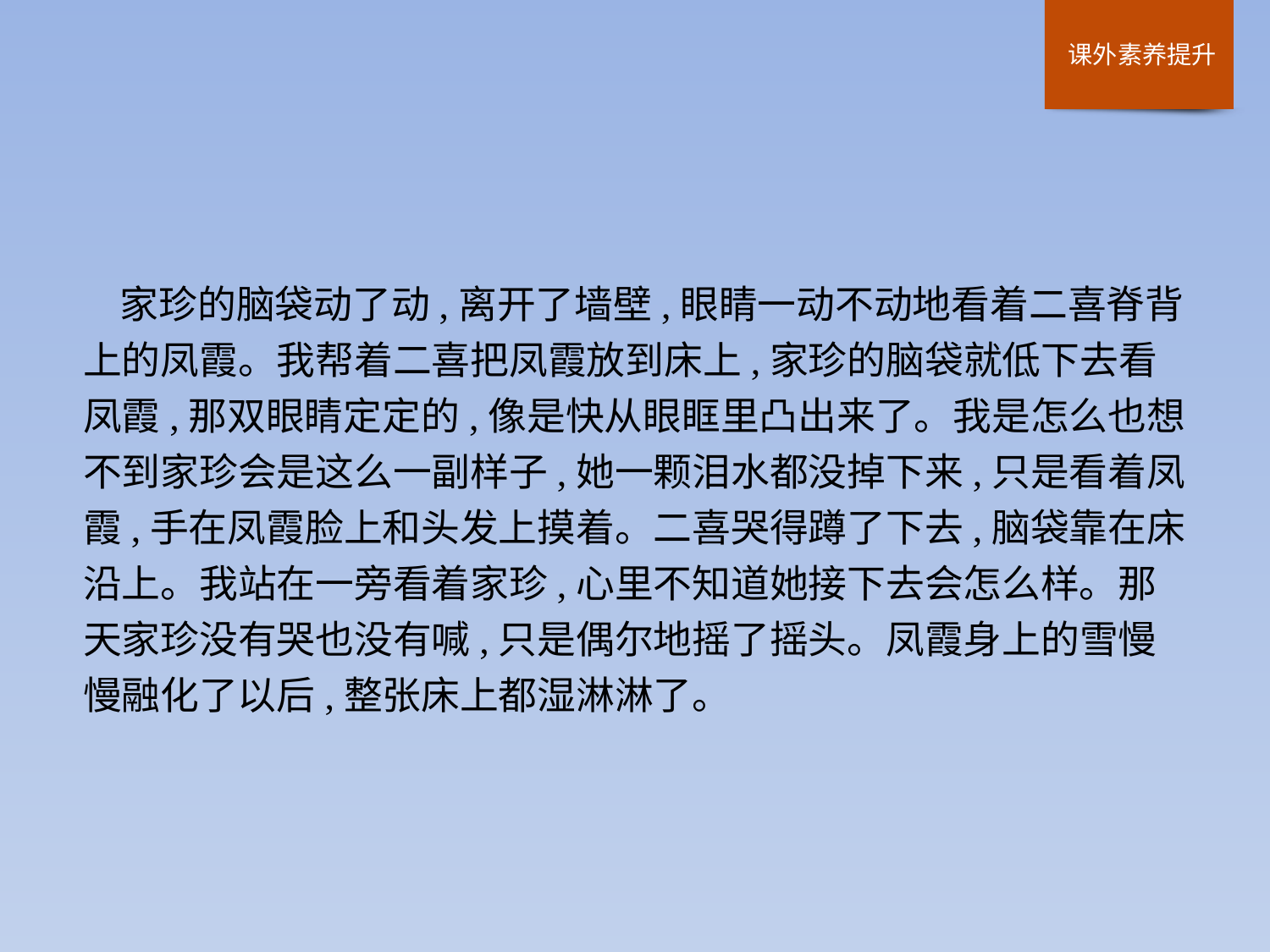

家珍的脑袋动了动,离开了墙壁,眼睛一动不动地看着二喜脊背上的凤霞。我帮着二喜把凤霞放到床上,家珍的脑袋就低下去看凤霞,那双眼睛定定的,像是快从眼眶里凸出来了。我是怎么也想不到家珍会是这么一副样子,她一颗泪水都没掉下来,只是看着凤霞,手在凤霞脸上和头发上摸着。二喜哭得蹲了下去,脑袋靠在床沿上。我站在一旁看着家珍,心里不知道她接下去会怎么样。那天家珍没有哭也没有喊,只是偶尔地摇了摇头。凤霞身上的雪慢慢融化了以后,整张床上都湿淋淋了。